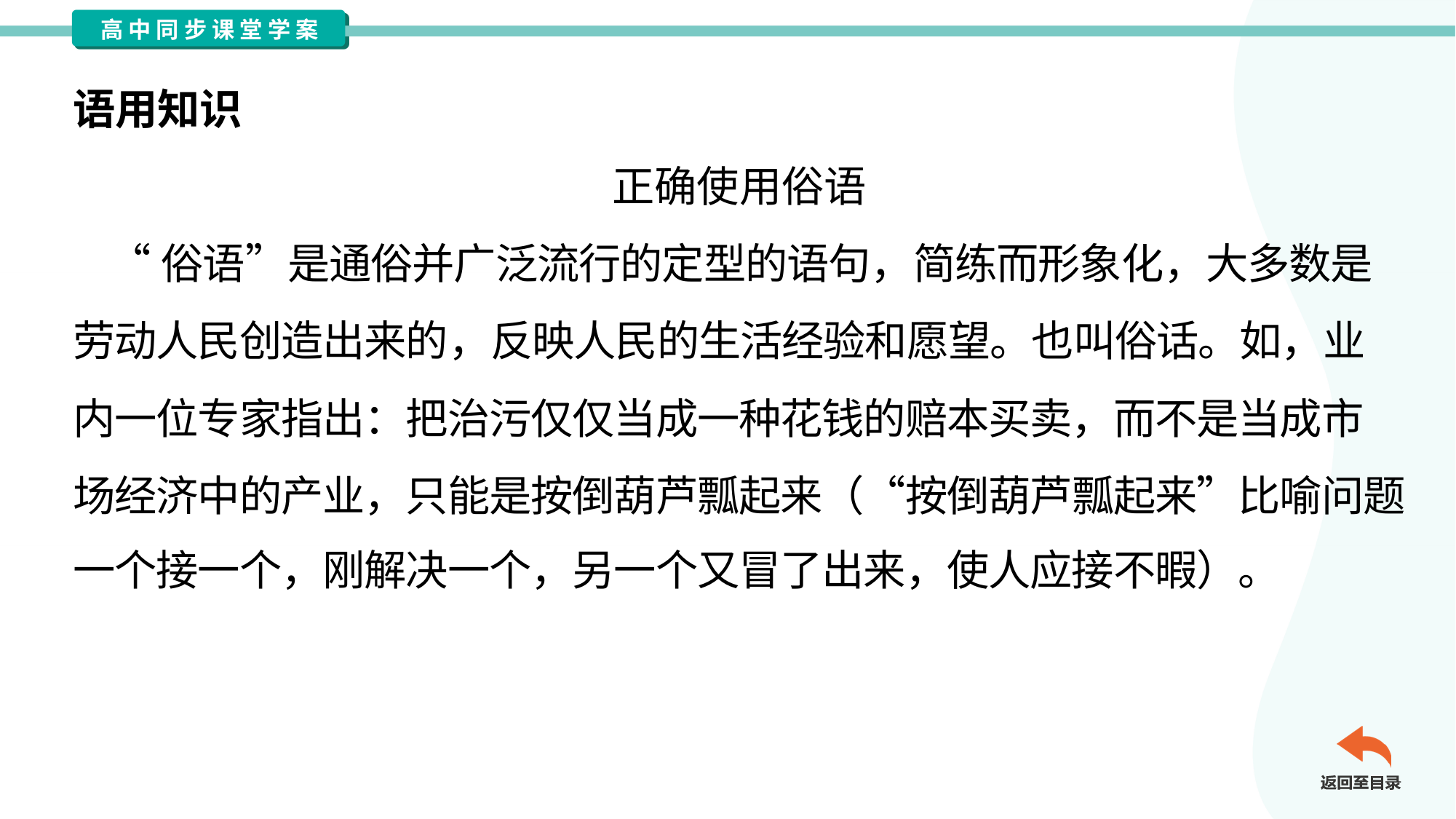

语用知识
正确使用俗语
    “俗语”是通俗并广泛流行的定型的语句，简练而形象化，大多数是
劳动人民创造出来的，反映人民的生活经验和愿望。也叫俗话。如，业
内一位专家指出：把治污仅仅当成一种花钱的赔本买卖，而不是当成市
场经济中的产业，只能是按倒葫芦瓢起来（“按倒葫芦瓢起来”比喻问题
一个接一个，刚解决一个，另一个又冒了出来，使人应接不暇）。